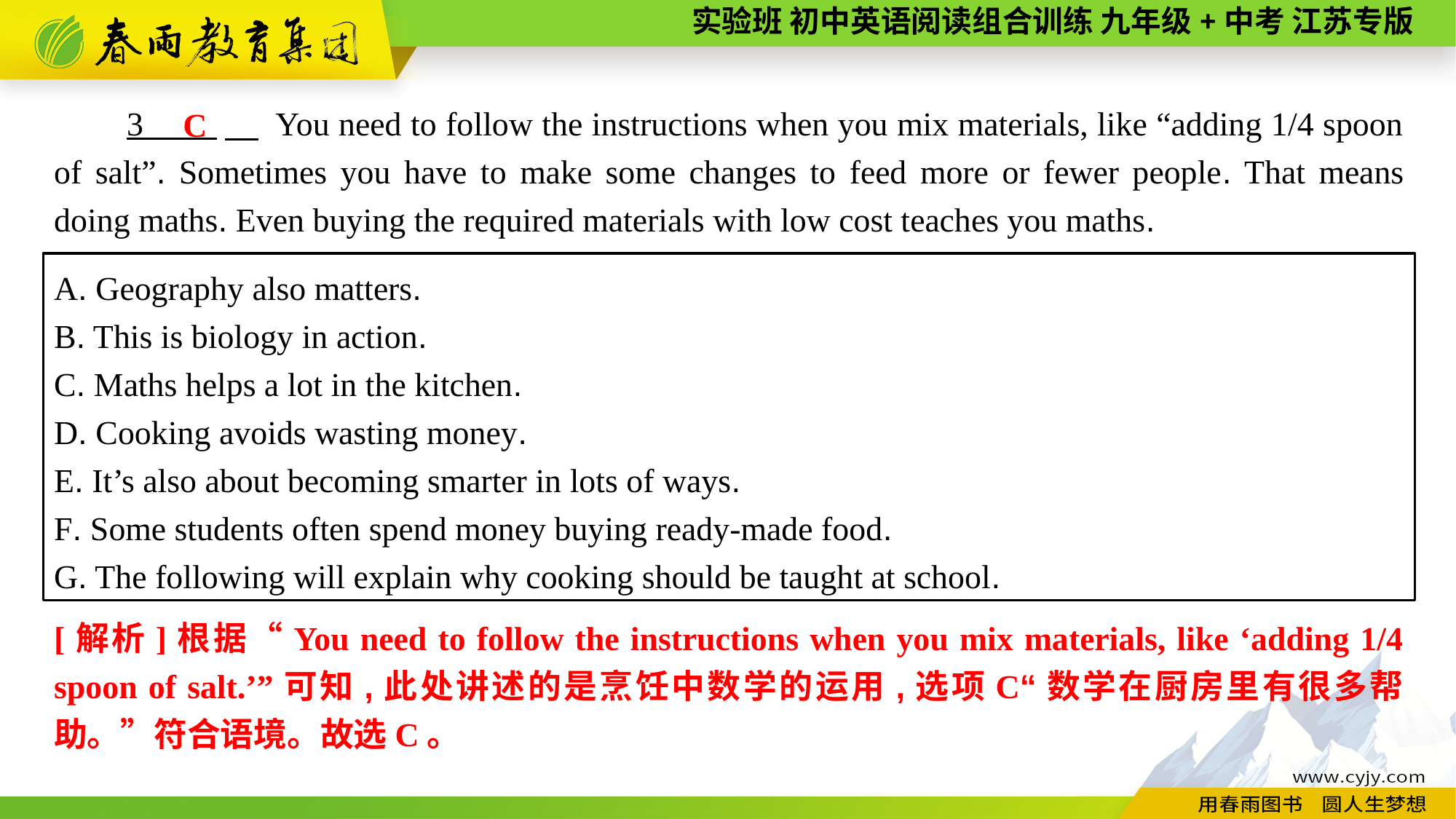

3        　 You need to follow the instructions when you mix materials, like “adding 1/4 spoon of salt”. Sometimes you have to make some changes to feed more or fewer people. That means doing maths. Even buying the required materials with low cost teaches you maths.
C
A. Geography also matters.
B. This is biology in action.
C. Maths helps a lot in the kitchen.
D. Cooking avoids wasting money.
E. It’s also about becoming smarter in lots of ways.
F. Some students often spend money buying ready-made food.
G. The following will explain why cooking should be taught at school.
[解析]根据“You need to follow the instructions when you mix materials, like ‘adding 1/4 spoon of salt.’”可知,此处讲述的是烹饪中数学的运用,选项C“数学在厨房里有很多帮助。”符合语境。故选C。